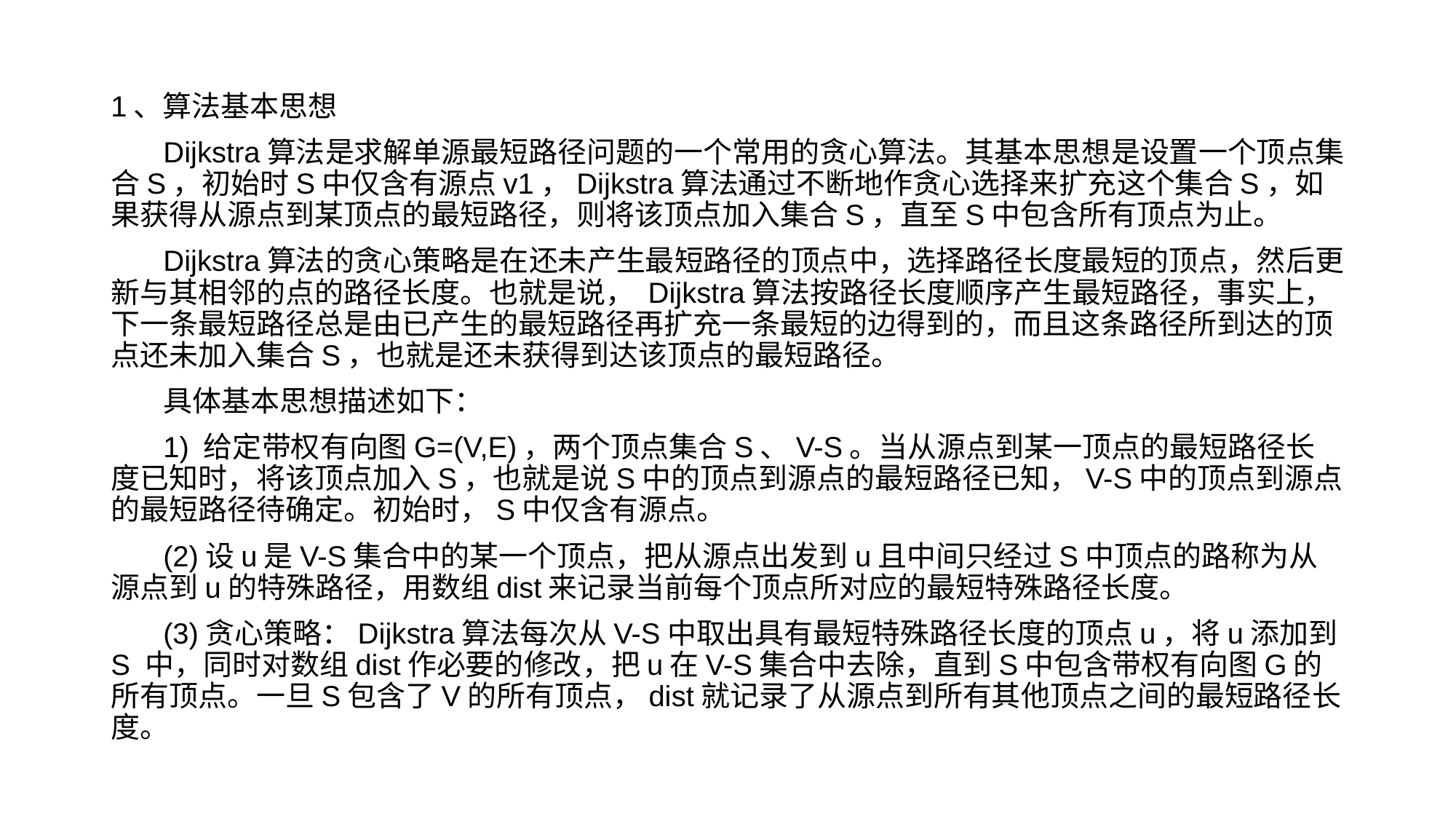

1、算法基本思想
Dijkstra算法是求解单源最短路径问题的一个常用的贪心算法。其基本思想是设置一个顶点集合S，初始时S中仅含有源点v1，Dijkstra算法通过不断地作贪心选择来扩充这个集合S，如果获得从源点到某顶点的最短路径，则将该顶点加入集合S，直至S中包含所有顶点为止。
Dijkstra算法的贪心策略是在还未产生最短路径的顶点中，选择路径长度最短的顶点，然后更新与其相邻的点的路径长度。也就是说， Dijkstra算法按路径长度顺序产生最短路径，事实上，下一条最短路径总是由已产生的最短路径再扩充一条最短的边得到的，而且这条路径所到达的顶点还未加入集合S，也就是还未获得到达该顶点的最短路径。
具体基本思想描述如下：
1) 给定带权有向图G=(V,E)，两个顶点集合S、V-S。当从源点到某一顶点的最短路径长度已知时，将该顶点加入S，也就是说S中的顶点到源点的最短路径已知，V-S中的顶点到源点的最短路径待确定。初始时，S中仅含有源点。
(2)设u是V-S集合中的某一个顶点，把从源点出发到u且中间只经过S中顶点的路称为从源点到u的特殊路径，用数组dist来记录当前每个顶点所对应的最短特殊路径长度。
(3)贪心策略：Dijkstra算法每次从V-S中取出具有最短特殊路径长度的顶点u，将u添加到 S 中，同时对数组dist作必要的修改，把u在V-S集合中去除，直到S中包含带权有向图G的所有顶点。一旦S包含了V的所有顶点，dist就记录了从源点到所有其他顶点之间的最短路径长度。